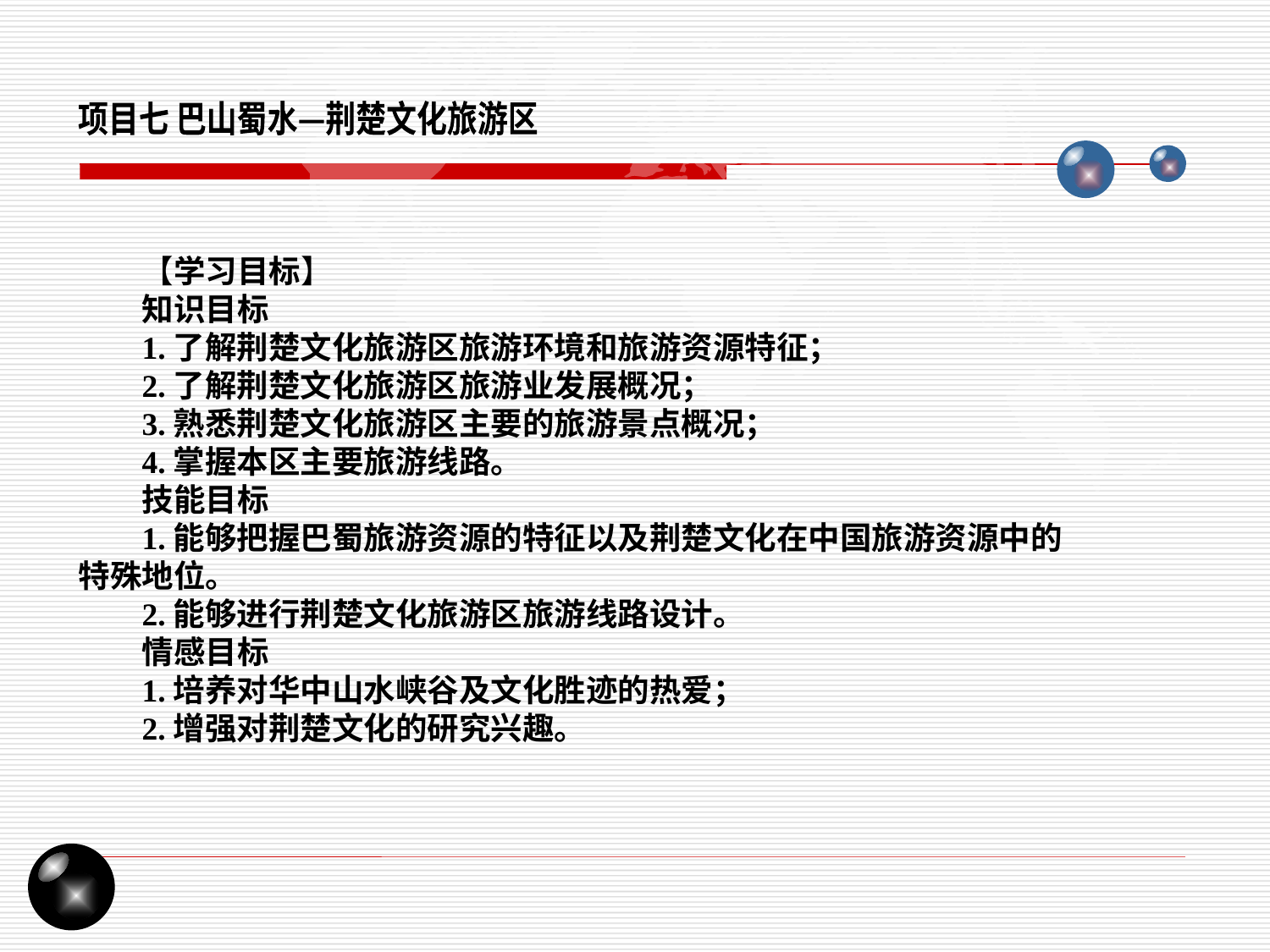

项目七 巴山蜀水—荆楚文化旅游区
【学习目标】
知识目标
1.了解荆楚文化旅游区旅游环境和旅游资源特征；
2.了解荆楚文化旅游区旅游业发展概况；
3.熟悉荆楚文化旅游区主要的旅游景点概况；
4.掌握本区主要旅游线路。
技能目标
1.能够把握巴蜀旅游资源的特征以及荆楚文化在中国旅游资源中的特殊地位。
2.能够进行荆楚文化旅游区旅游线路设计。
情感目标
1.培养对华中山水峡谷及文化胜迹的热爱；
2.增强对荆楚文化的研究兴趣。